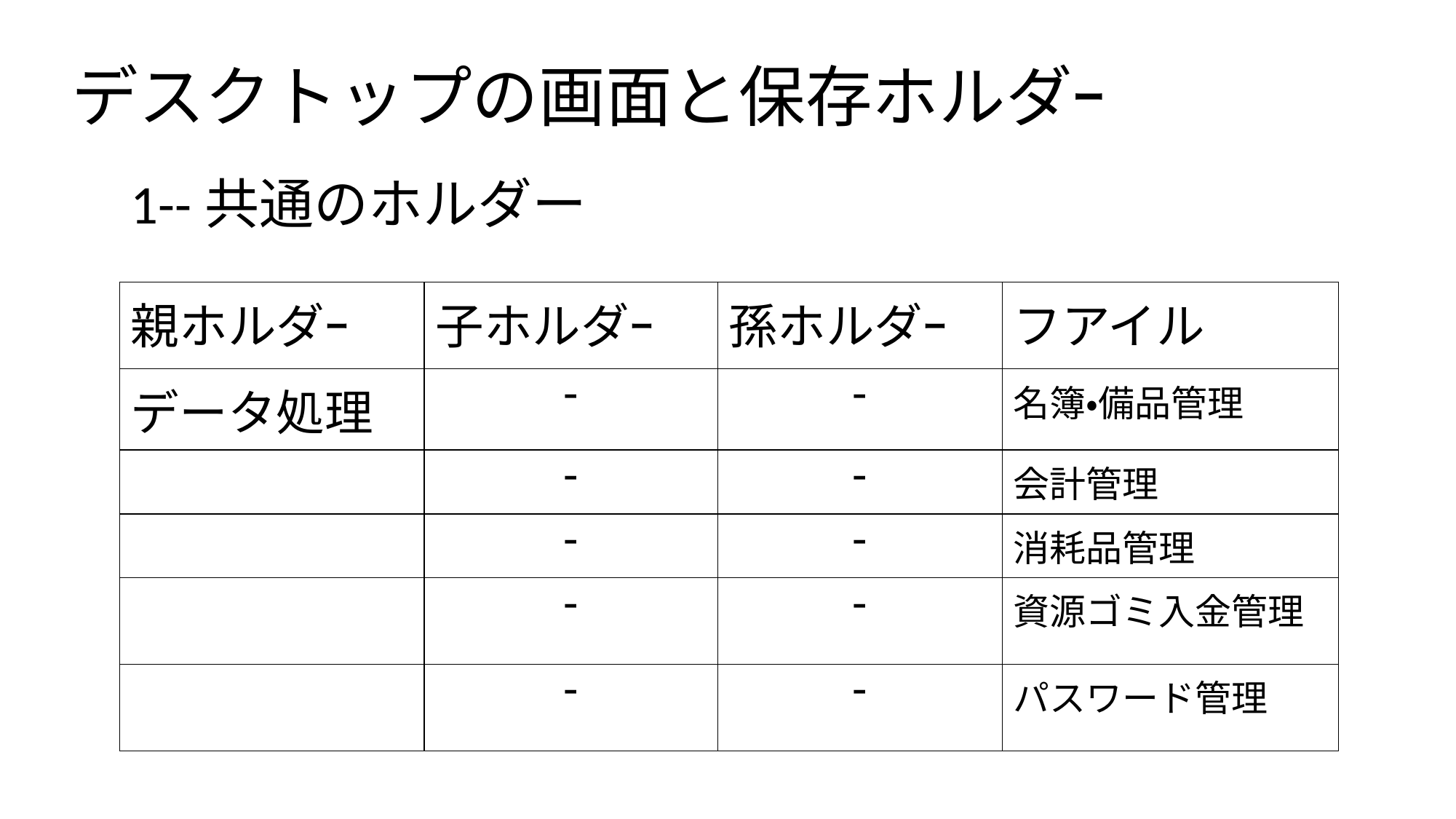

# デスクトップの画面と保存ホルダｰ
1--共通のホルダー
| 親ホルダｰ | 子ホルダｰ | 孫ホルダｰ | フアイル |
| --- | --- | --- | --- |
| データ処理 | - | - | 名簿・備品管理 |
|  | - | - | 会計管理 |
|  | - | - | 消耗品管理 |
|  | - | - | 資源ゴミ入金管理 |
|  | - | - | パスワード管理 |